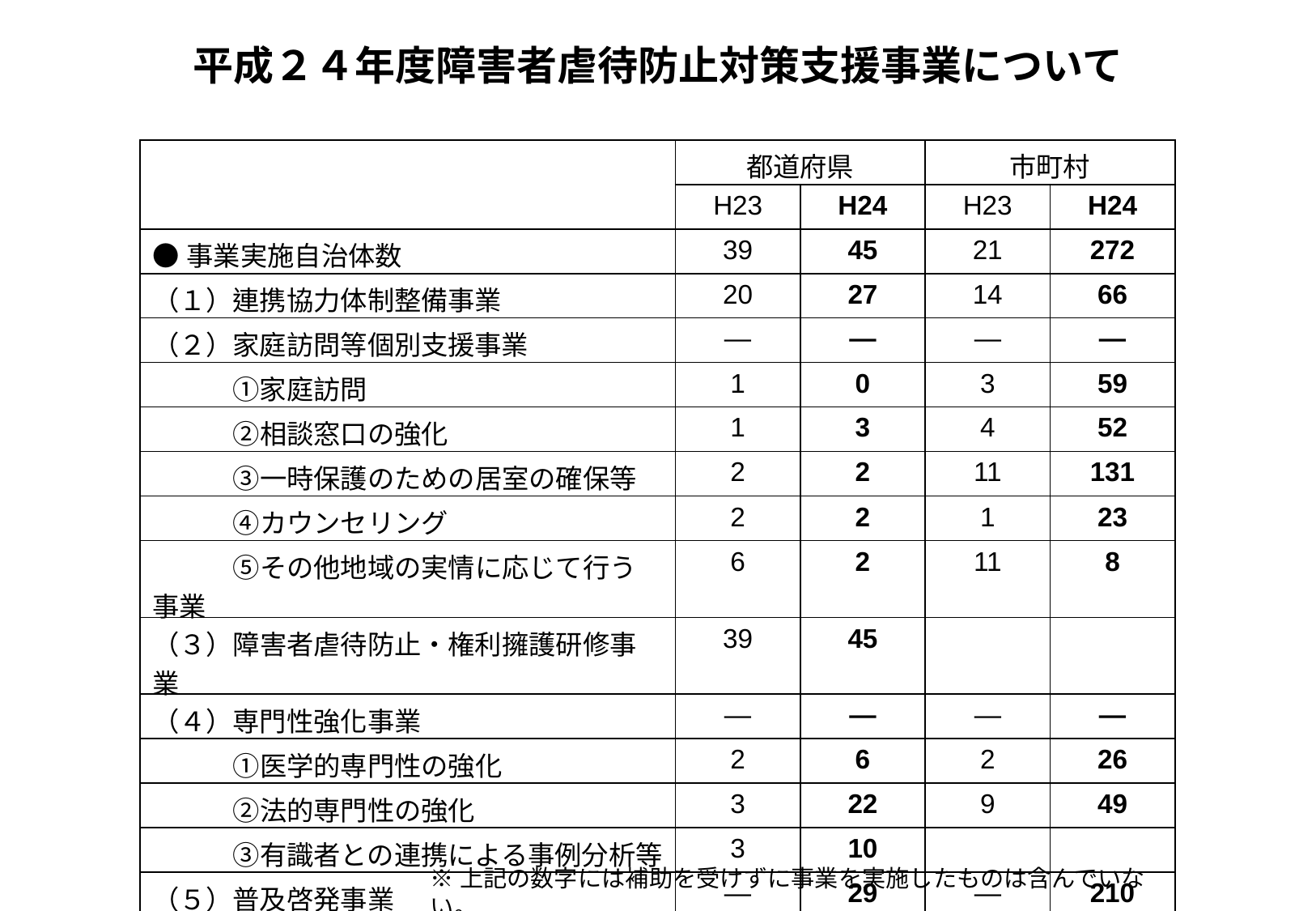

平成２４年度障害者虐待防止対策支援事業について
|  | 都道府県 |  | 市町村 |  |
| --- | --- | --- | --- | --- |
|  | H23 | H24 | H23 | H24 |
| ●事業実施自治体数 | 39 | 45 | 21 | 272 |
| （１）連携協力体制整備事業 | 20 | 27 | 14 | 66 |
| （２）家庭訪問等個別支援事業 | ― | ― | ― | ― |
| ①家庭訪問 | 1 | 0 | 3 | 59 |
| ②相談窓口の強化 | 1 | 3 | 4 | 52 |
| ③一時保護のための居室の確保等 | 2 | 2 | 11 | 131 |
| ④カウンセリング | 2 | 2 | 1 | 23 |
| ⑤その他地域の実情に応じて行う事業 | 6 | 2 | 11 | 8 |
| （３）障害者虐待防止・権利擁護研修事業 | 39 | 45 |  |  |
| （４）専門性強化事業 | ― | ― | ― | ― |
| ①医学的専門性の強化 | 2 | 6 | 2 | 26 |
| ②法的専門性の強化 | 3 | 22 | 9 | 49 |
| ③有識者との連携による事例分析等 | 3 | 10 |  |  |
| （５）普及啓発事業 | ― | 29 | ― | 210 |
※上記の数字には補助を受けずに事業を実施したものは含んでいない。